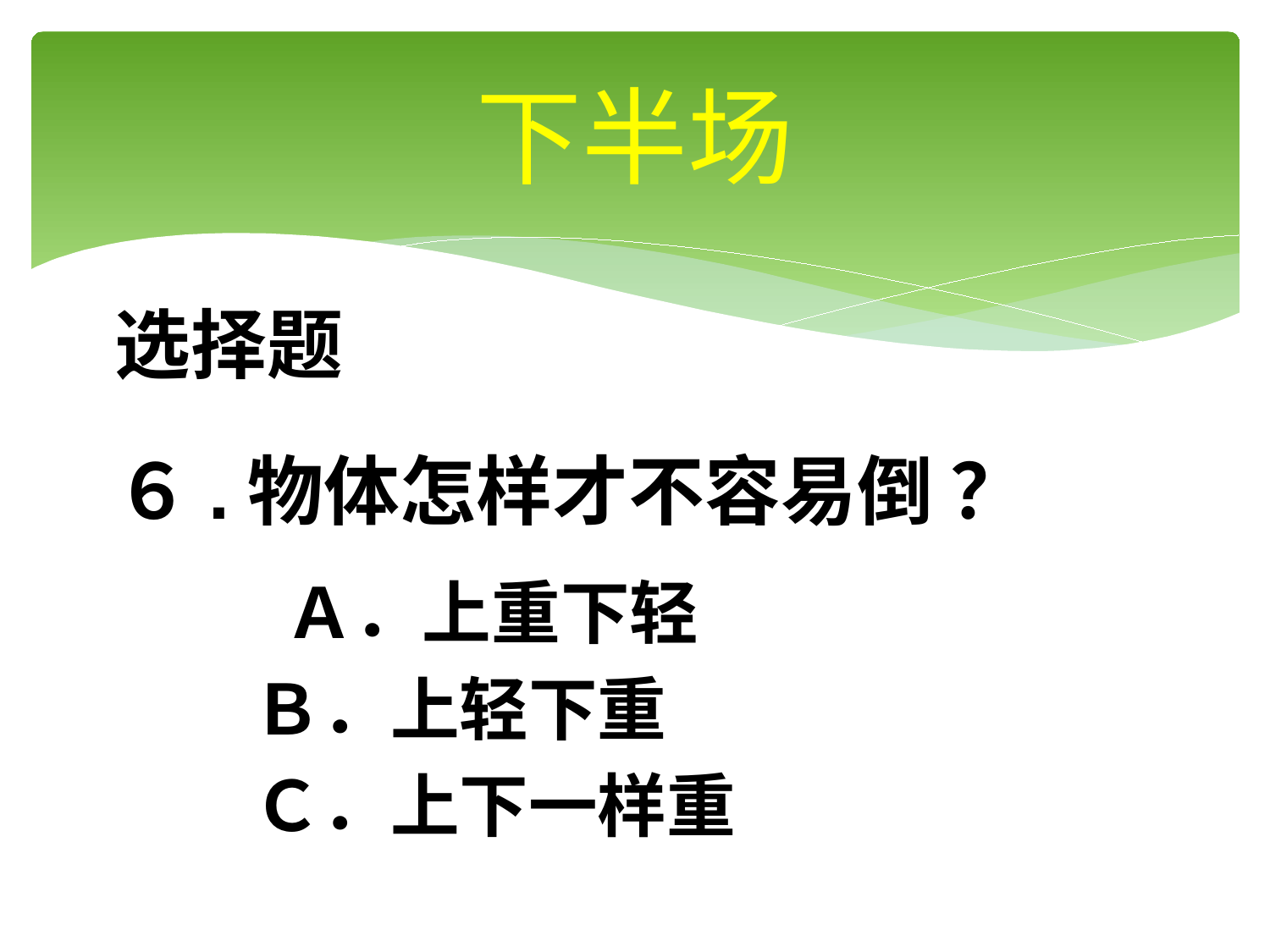

# 下半场
选择题
６.物体怎样才不容易倒 ？
 　　Ａ．上重下轻
　　Ｂ．上轻下重
　　Ｃ．上下一样重